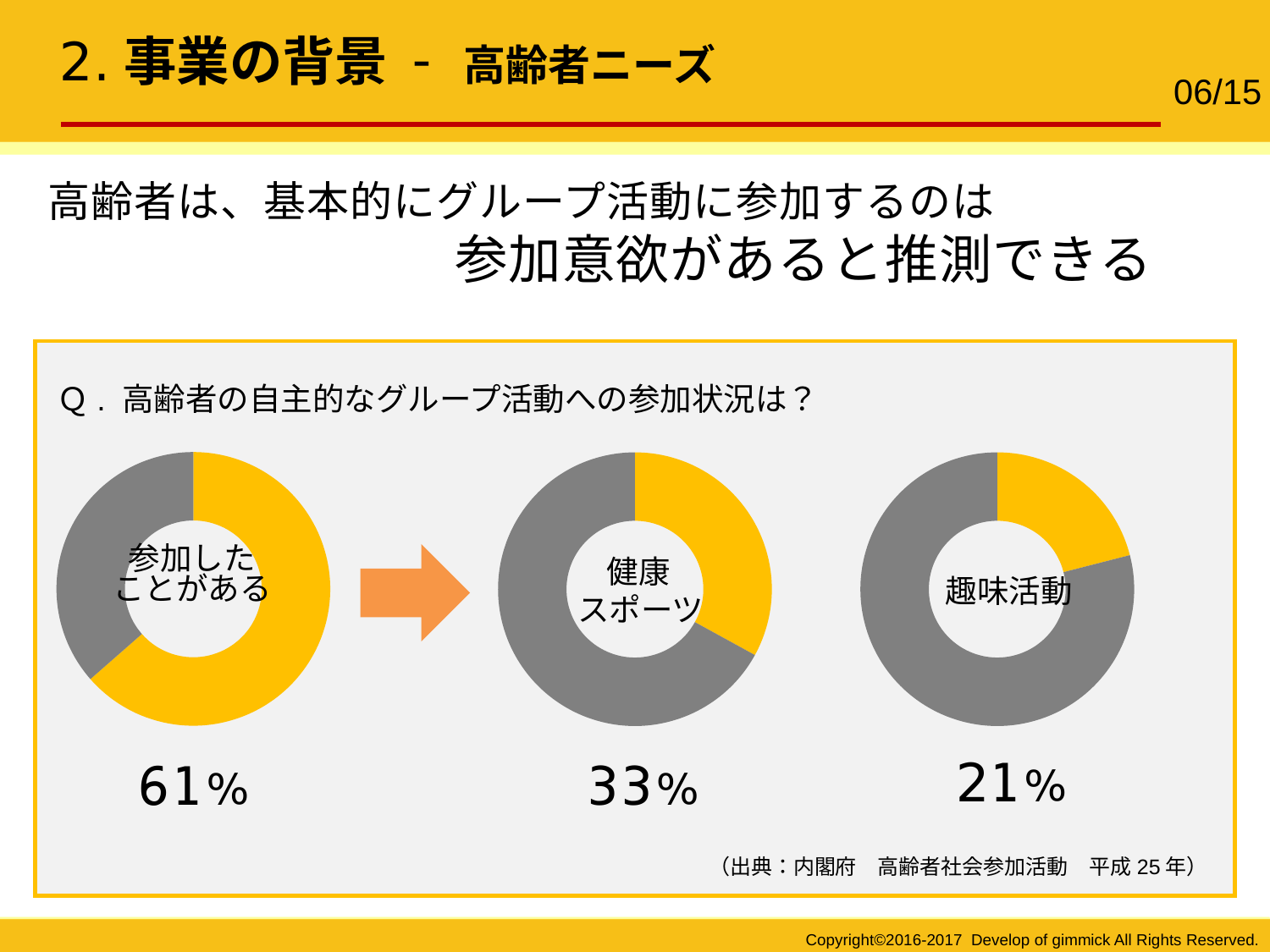

2.事業の背景 - 高齢者ニーズ
06/15
高齢者は、基本的にグループ活動に参加するのは
参加意欲があると推測できる
Ｑ. 高齢者の自主的なグループ活動への参加状況は？

### Chart

| Category | 판매 |
|---|---|
| Value 1 | 33.0 |
| Value 2 | 67.0 |

### Chart

| Category | 판매 |
|---|---|
| Value 1 | 21.0 |
| Value 2 | 79.0 |

### Chart

| Category | 판매 |
|---|---|
| Value 1 | 61.0 |
| Value 2 | 35.0 |
   健康
スポーツ
 趣味活動
21%
33%
61%
（出典：内閣府　高齢者社会参加活動　平成25年）
Copyright©2016-2017  Develop of gimmick All Rights Reserved.